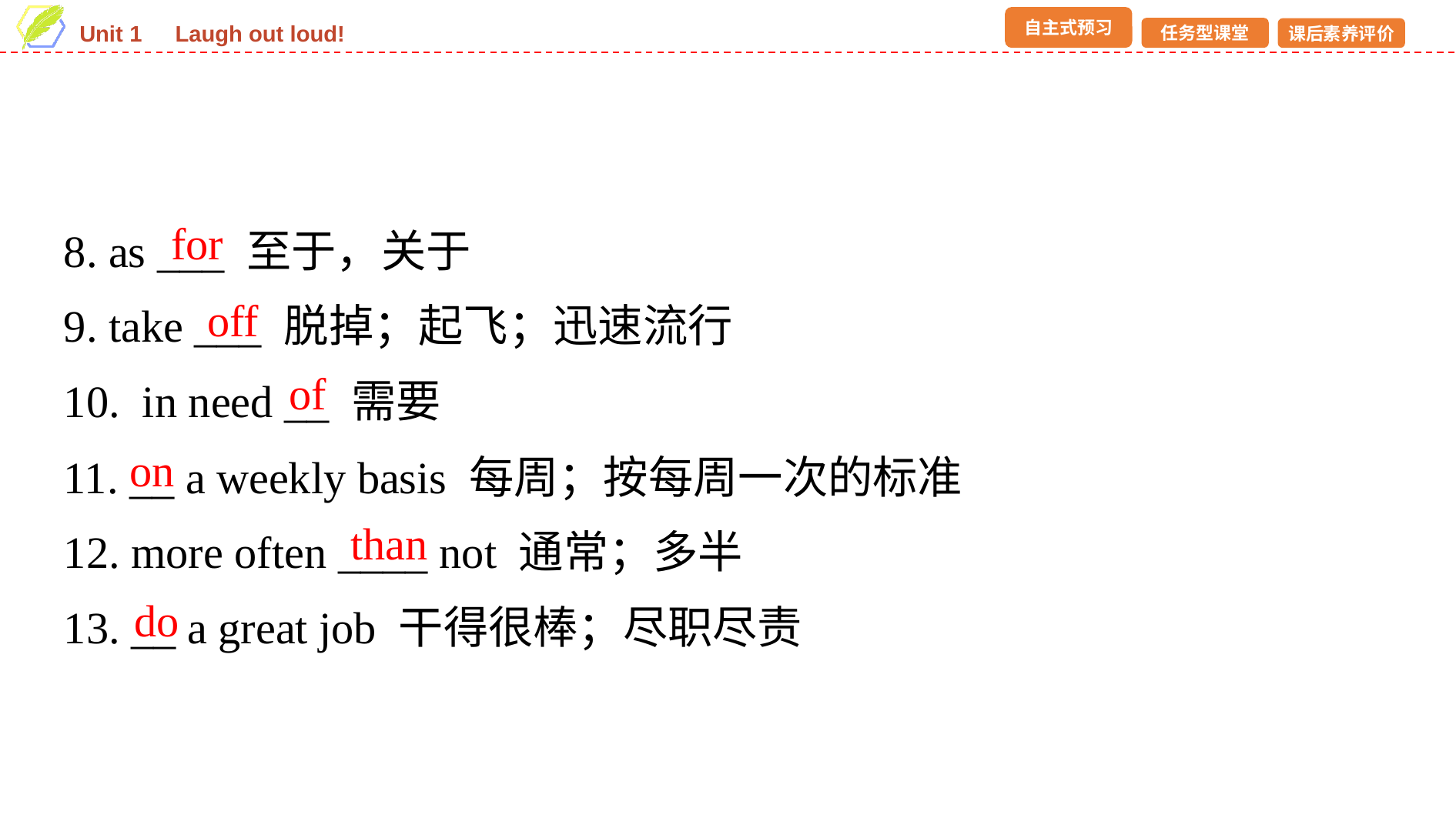

8. as ___ 至于，关于
9. take ___ 脱掉；起飞；迅速流行
10.  in need __ 需要
11. __ a weekly basis 每周；按每周一次的标准
12. more often ____ not 通常；多半
13. __ a great job 干得很棒；尽职尽责
for
off
of
on
than
do